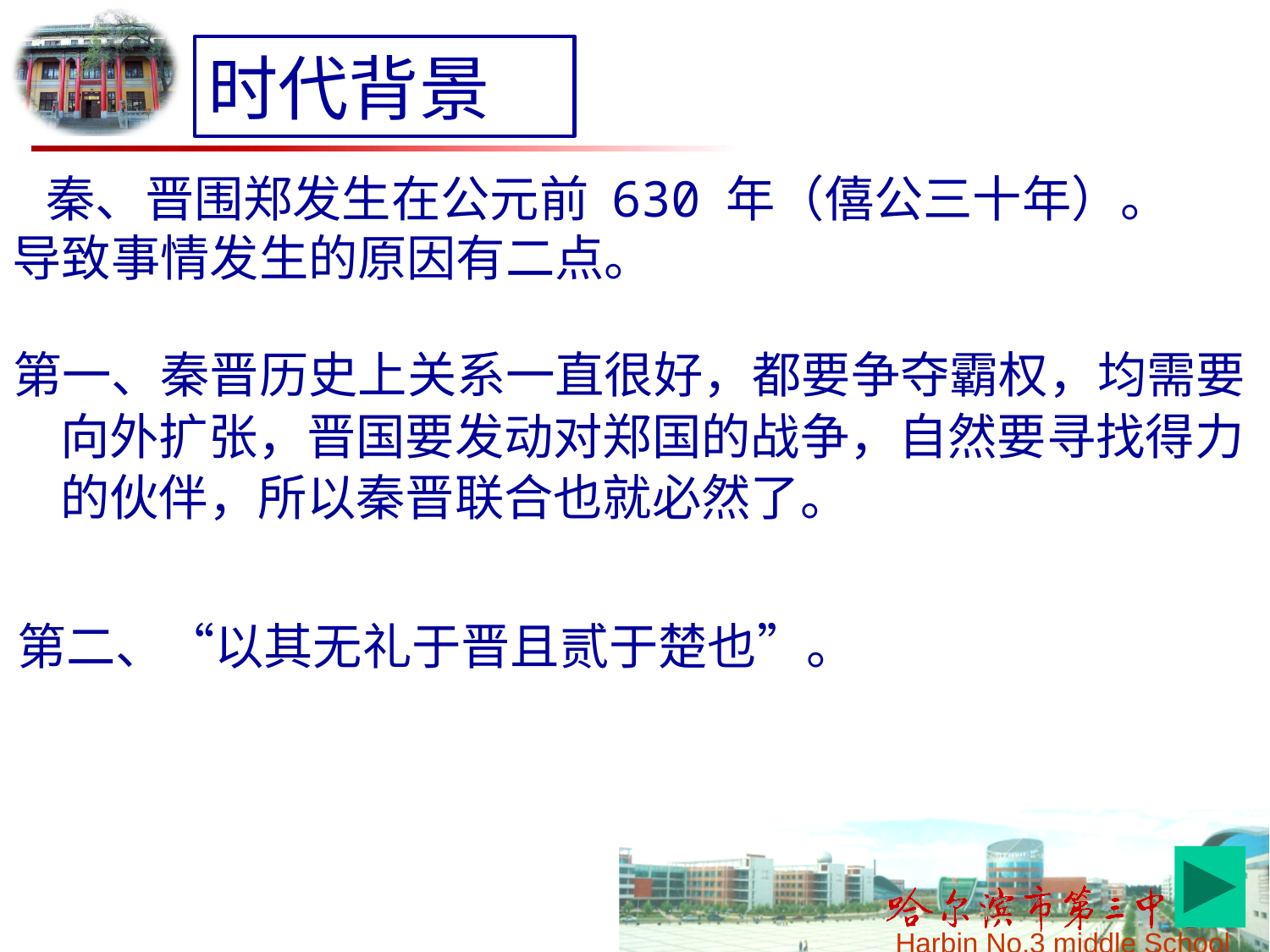

# 时代背景
  秦、晋围郑发生在公元前 630 年（僖公三十年）。导致事情发生的原因有二点。
第一、秦晋历史上关系一直很好，都要争夺霸权，均需要向外扩张，晋国要发动对郑国的战争，自然要寻找得力的伙伴，所以秦晋联合也就必然了。
第二、“以其无礼于晋且贰于楚也”。